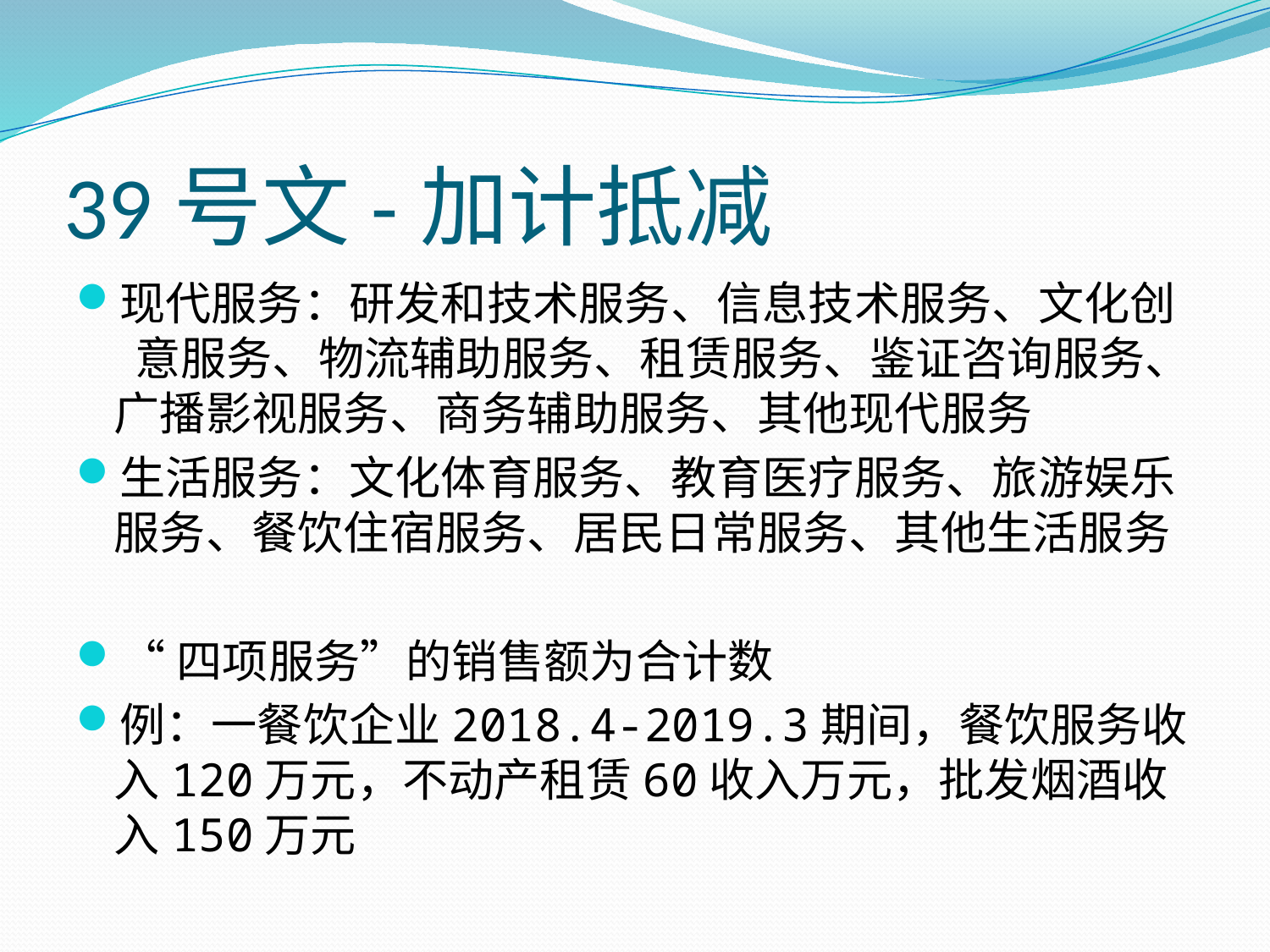

# 39号文-加计抵减
现代服务：研发和技术服务、信息技术服务、文化创    意服务、物流辅助服务、租赁服务、鉴证咨询服务、广播影视服务、商务辅助服务、其他现代服务
生活服务：文化体育服务、教育医疗服务、旅游娱乐服务、餐饮住宿服务、居民日常服务、其他生活服务

“四项服务”的销售额为合计数
例：一餐饮企业2018.4-2019.3期间，餐饮服务收入120万元，不动产租赁60收入万元，批发烟酒收入150万元